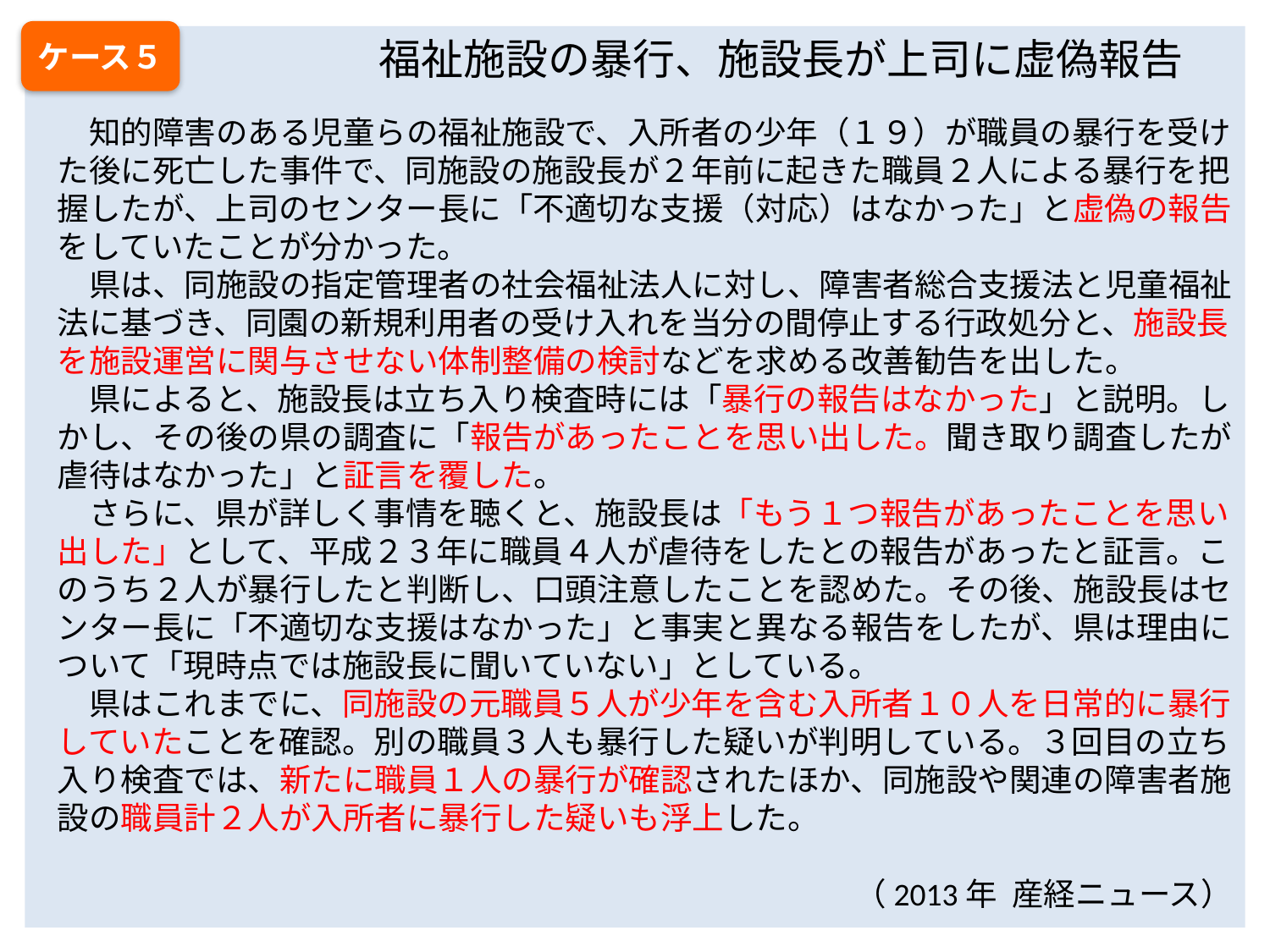

ケース５

　　　　　　　　　　　福祉施設の暴行、施設長が上司に虚偽報告

　知的障害のある児童らの福祉施設で、入所者の少年（１９）が職員の暴行を受けた後に死亡した事件で、同施設の施設長が２年前に起きた職員２人による暴行を把握したが、上司のセンター長に「不適切な支援（対応）はなかった」と虚偽の報告をしていたことが分かった。
　県は、同施設の指定管理者の社会福祉法人に対し、障害者総合支援法と児童福祉法に基づき、同園の新規利用者の受け入れを当分の間停止する行政処分と、施設長を施設運営に関与させない体制整備の検討などを求める改善勧告を出した。
　県によると、施設長は立ち入り検査時には「暴行の報告はなかった」と説明。しかし、その後の県の調査に「報告があったことを思い出した。聞き取り調査したが虐待はなかった」と証言を覆した。
　さらに、県が詳しく事情を聴くと、施設長は「もう１つ報告があったことを思い出した」として、平成２３年に職員４人が虐待をしたとの報告があったと証言。このうち２人が暴行したと判断し、口頭注意したことを認めた。その後、施設長はセンター長に「不適切な支援はなかった」と事実と異なる報告をしたが、県は理由について「現時点では施設長に聞いていない」としている。
　県はこれまでに、同施設の元職員５人が少年を含む入所者１０人を日常的に暴行していたことを確認。別の職員３人も暴行した疑いが判明している。３回目の立ち入り検査では、新たに職員１人の暴行が確認されたほか、同施設や関連の障害者施設の職員計２人が入所者に暴行した疑いも浮上した。

（2013年  産経ニュース）